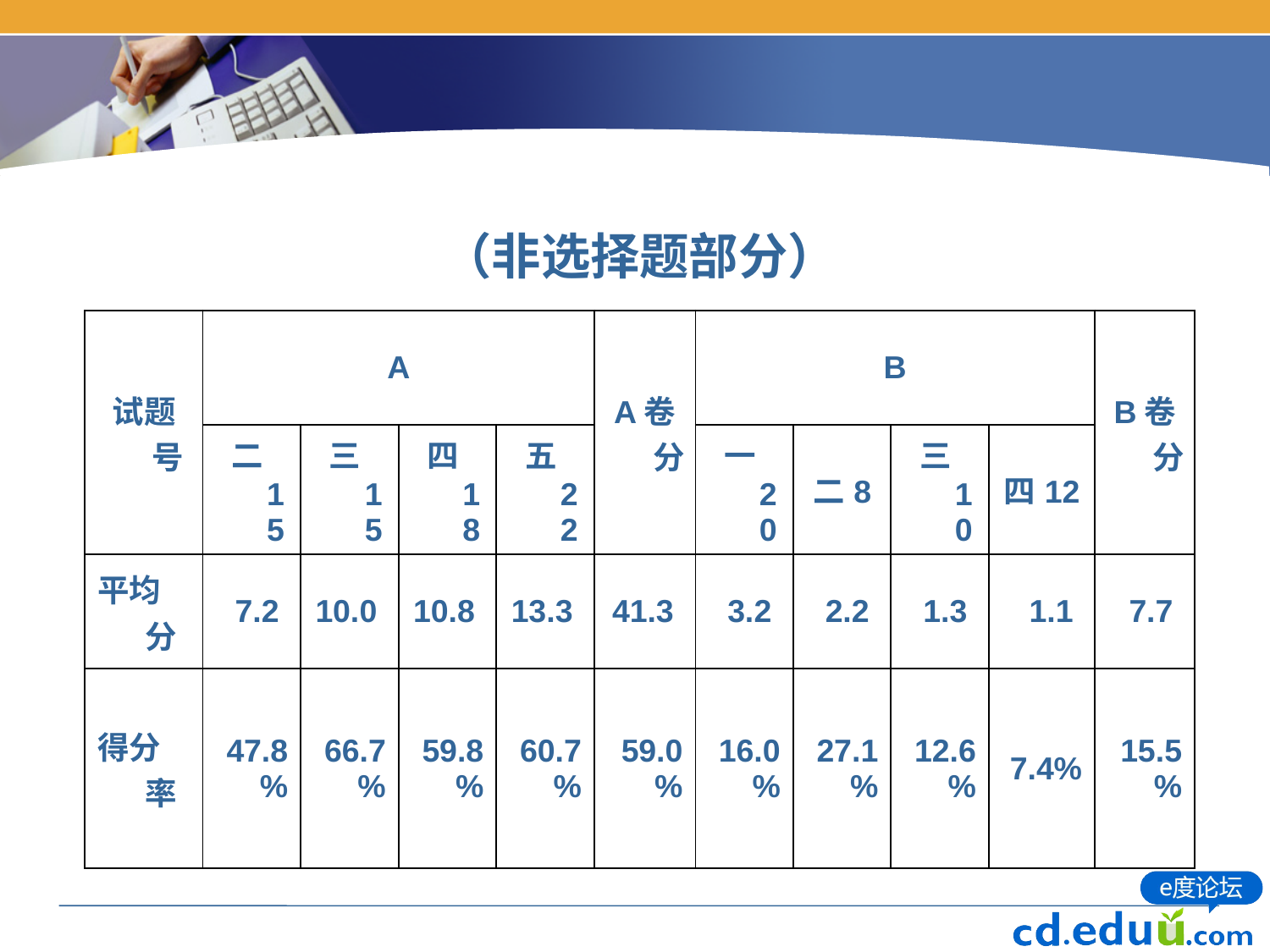

| （非选择题部分） |  |  |  |  |  |  |  |  |  |  |
| --- | --- | --- | --- | --- | --- | --- | --- | --- | --- | --- |
| 试题号 | A |  |  |  | A卷分 | B |  |  |  | B卷分 |
|  | 二15 | 三15 | 四18 | 五22 |  | 一20 | 二8 | 三10 | 四12 |  |
| 平均分 | 7.2 | 10.0 | 10.8 | 13.3 | 41.3 | 3.2 | 2.2 | 1.3 | 1.1 | 7.7 |
| 得分率 | 47.8% | 66.7% | 59.8% | 60.7% | 59.0% | 16.0% | 27.1% | 12.6% | 7.4% | 15.5% |